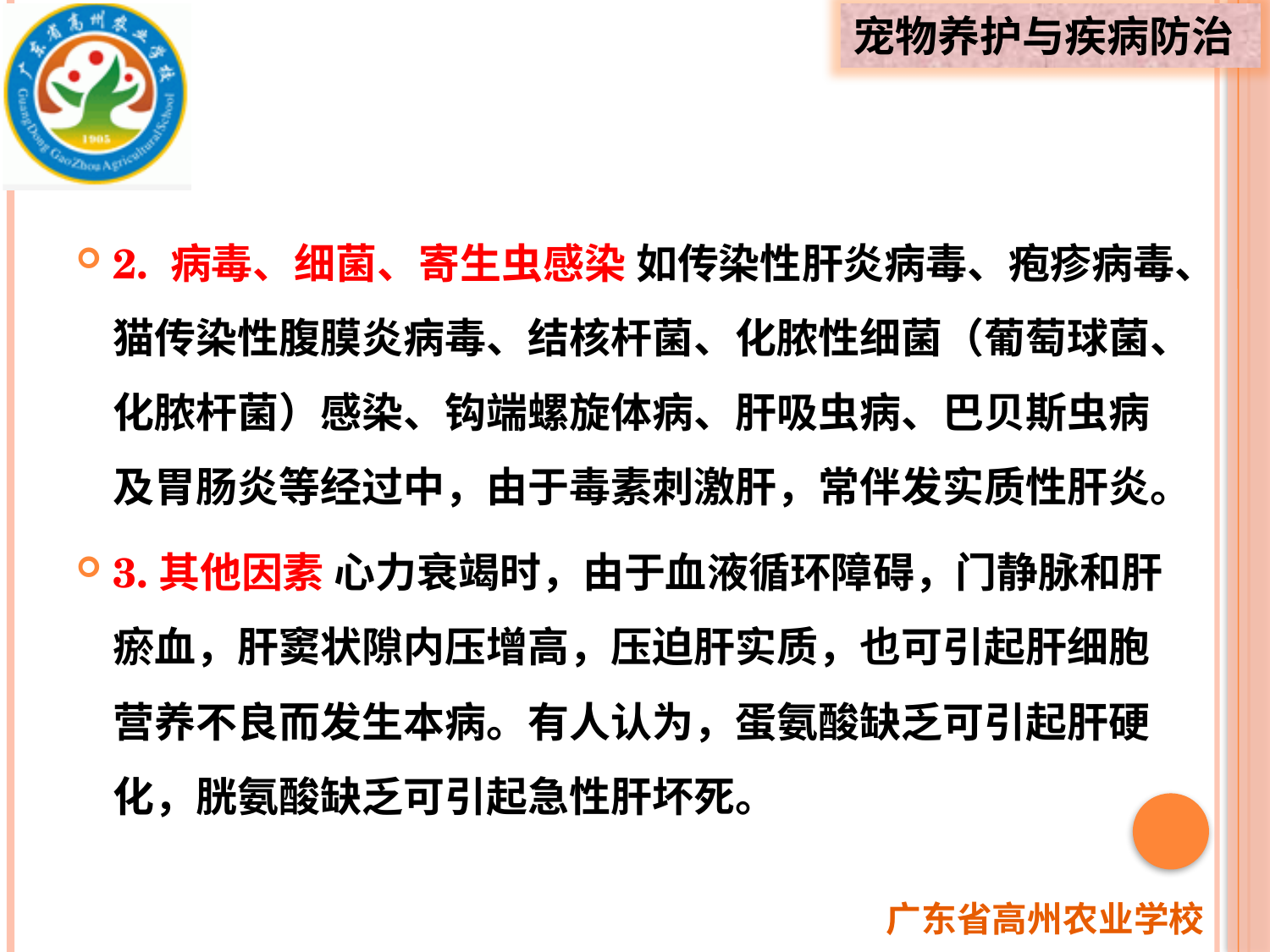

2. 病毒、细菌、寄生虫感染 如传染性肝炎病毒、疱疹病毒、猫传染性腹膜炎病毒、结核杆菌、化脓性细菌（葡萄球菌、化脓杆菌）感染、钩端螺旋体病、肝吸虫病、巴贝斯虫病及胃肠炎等经过中，由于毒素刺激肝，常伴发实质性肝炎。
3.其他因素 心力衰竭时，由于血液循环障碍，门静脉和肝瘀血，肝窦状隙内压增高，压迫肝实质，也可引起肝细胞营养不良而发生本病。有人认为，蛋氨酸缺乏可引起肝硬化，胱氨酸缺乏可引起急性肝坏死。